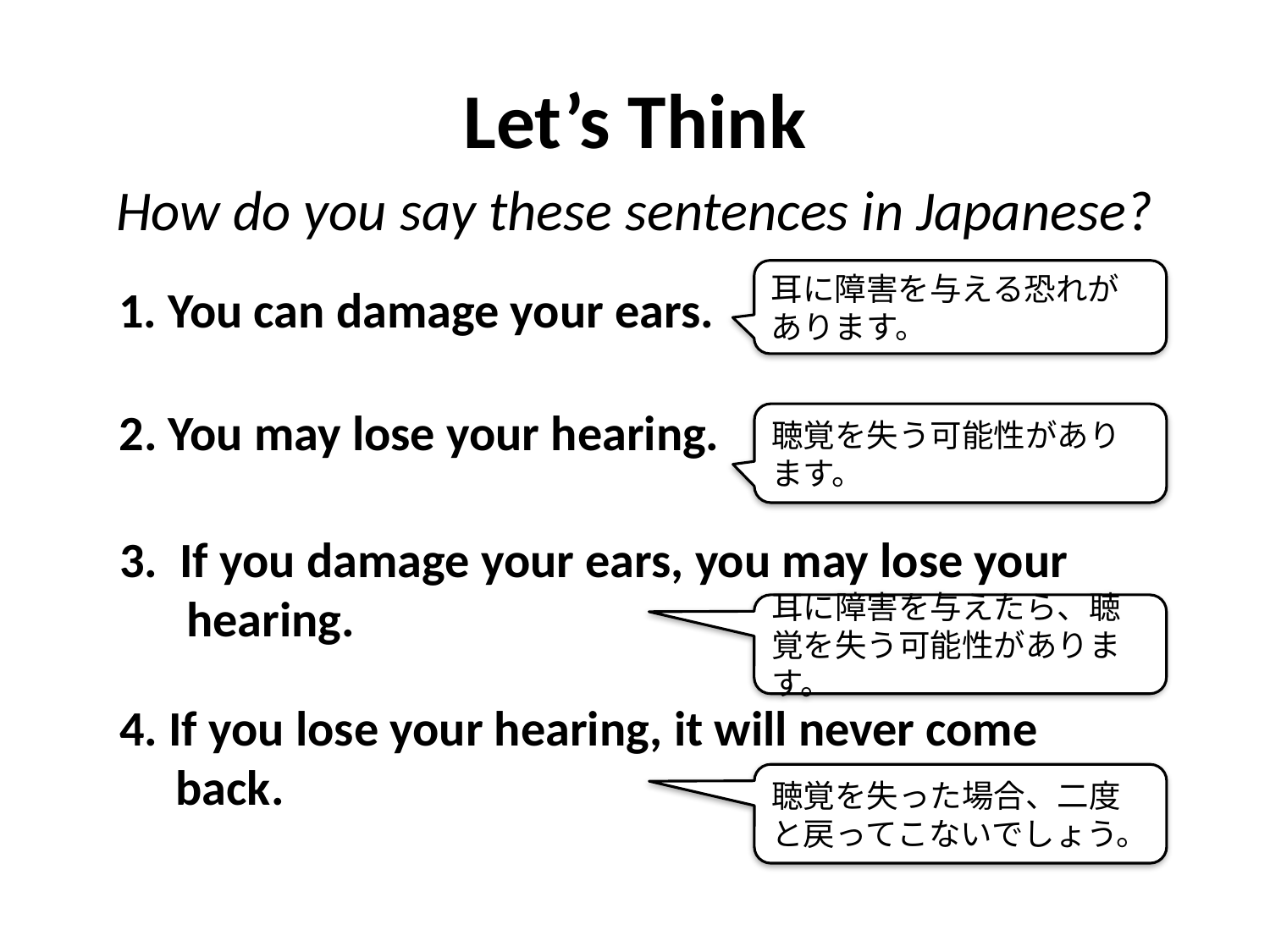

# Let’s Think
How do you say these sentences in Japanese?
耳に障害を与える恐れがあります。
1. You can damage your ears.
2. You may lose your hearing.
聴覚を失う可能性があります。
3.  If you damage your ears, you may lose your
      hearing.
耳に障害を与えたら、聴覚を失う可能性があります。
4. If you lose your hearing, it will never come
     back.
聴覚を失った場合、二度と戻ってこないでしょう。